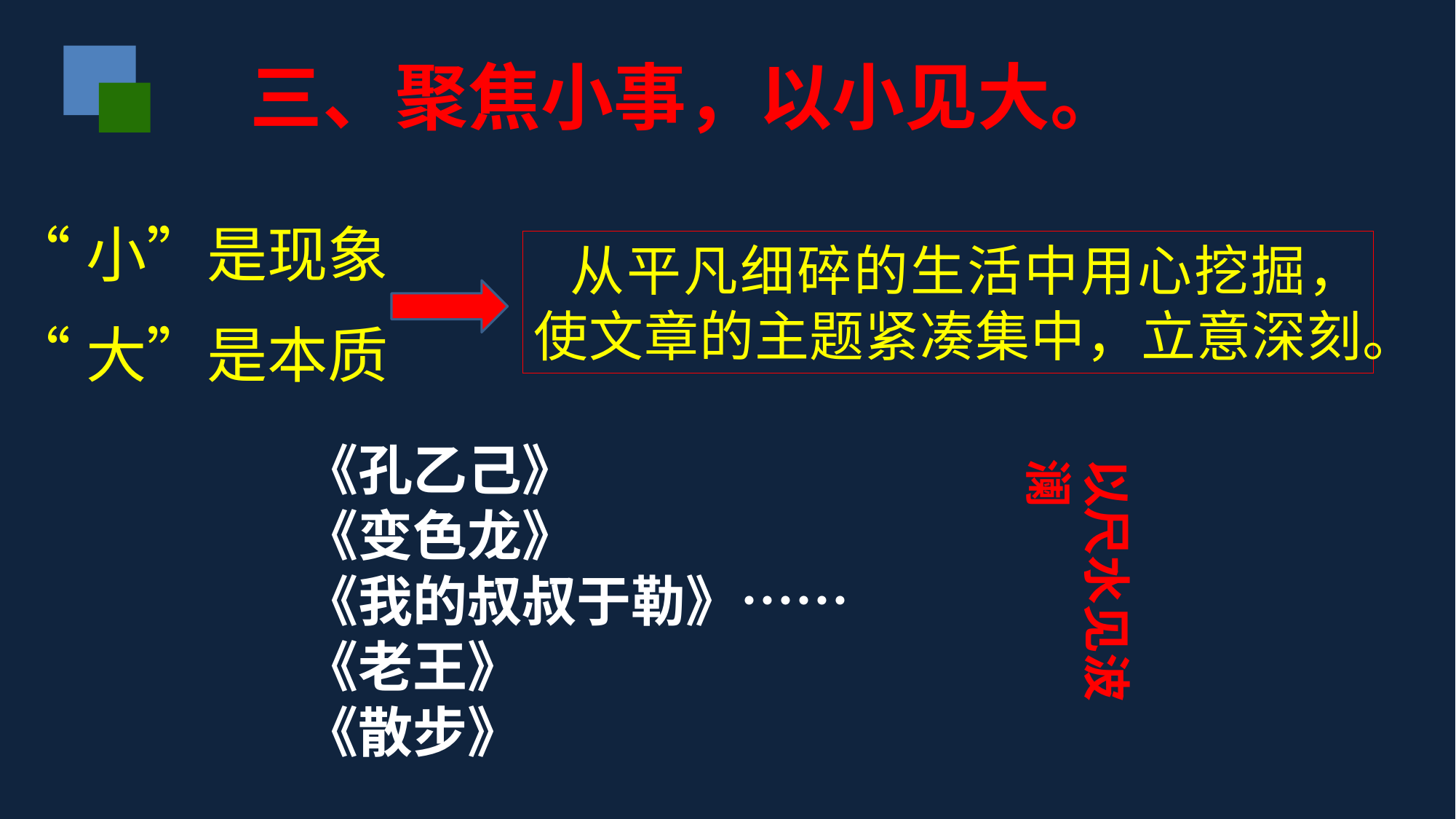

三、聚焦小事，以小见大。
“小”是现象
从平凡细碎的生活中用心挖掘，使文章的主题紧凑集中，立意深刻。

“大”是本质
《孔乙己》
《变色龙》
《我的叔叔于勒》……
《老王》
《散步》
以尺水见波澜